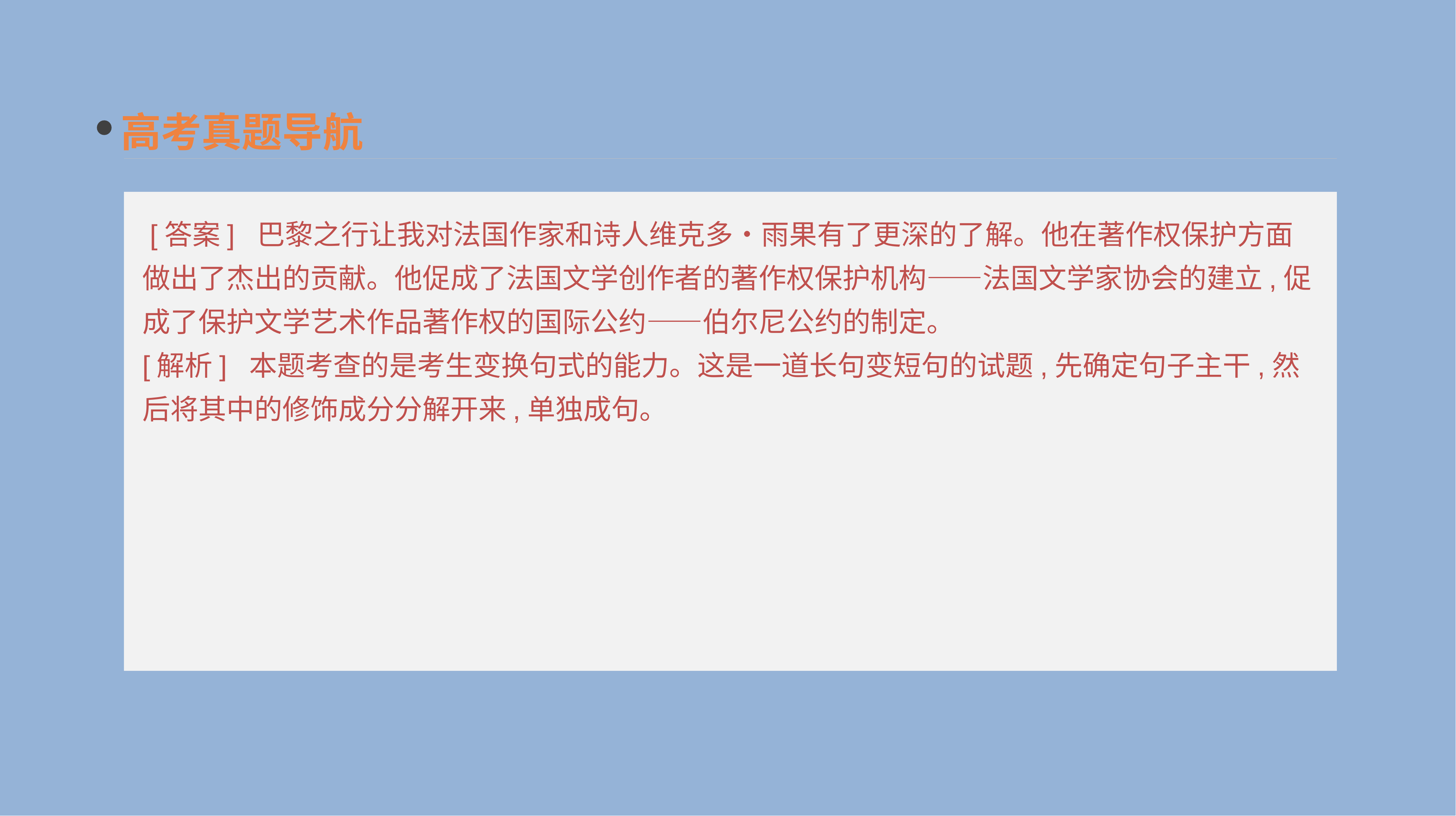

高考真题导航

 [答案]  巴黎之行让我对法国作家和诗人维克多•雨果有了更深的了解。他在著作权保护方面做出了杰出的贡献。他促成了法国文学创作者的著作权保护机构——法国文学家协会的建立,促成了保护文学艺术作品著作权的国际公约——伯尔尼公约的制定。
[解析]  本题考查的是考生变换句式的能力。这是一道长句变短句的试题,先确定句子主干,然后将其中的修饰成分分解开来,单独成句。